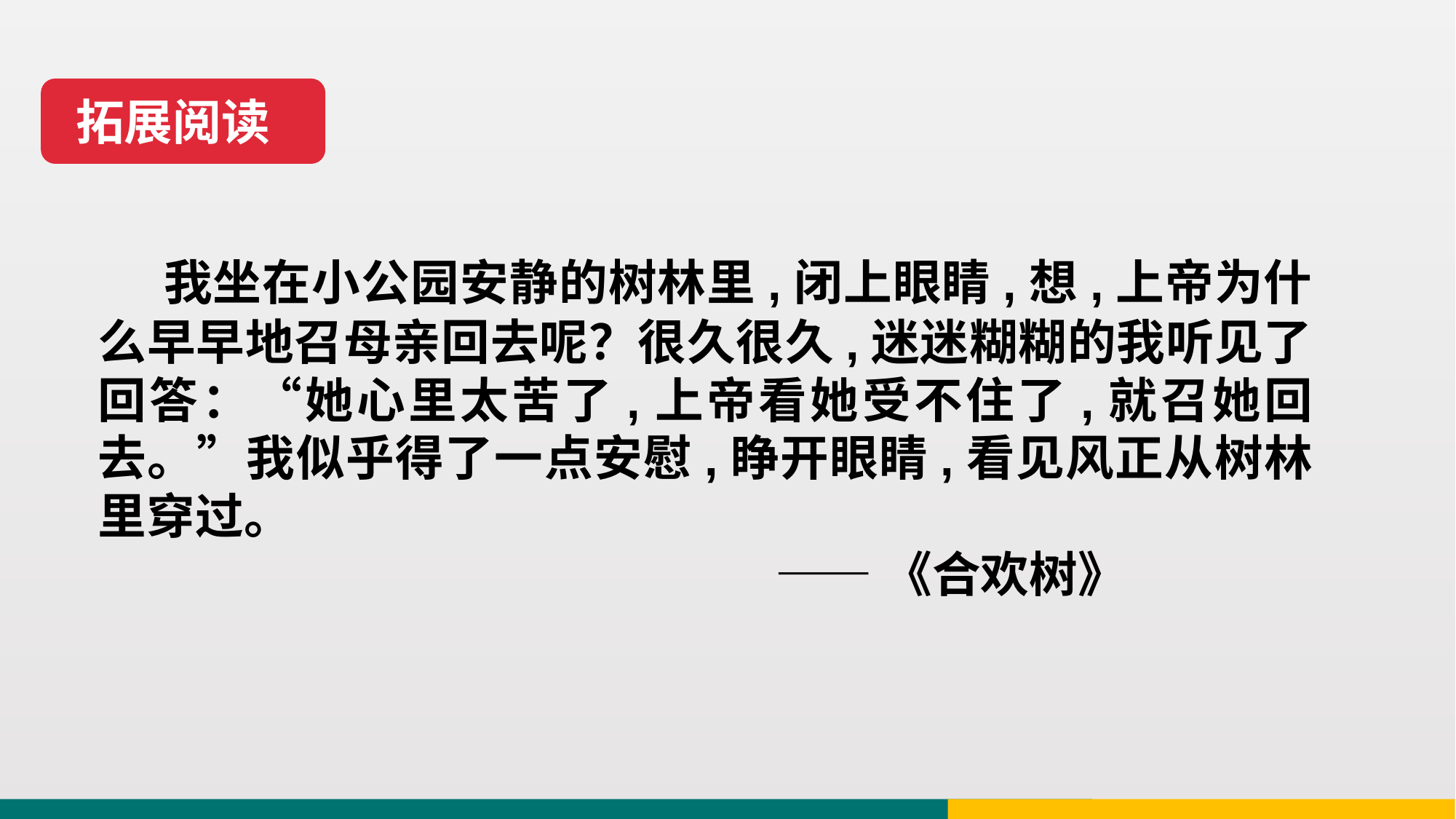

拓展阅读
    我坐在小公园安静的树林里,闭上眼睛,想,上帝为什么早早地召母亲回去呢？很久很久,迷迷糊糊的我听见了回答：“她心里太苦了,上帝看她受不住了,就召她回去。”我似乎得了一点安慰,睁开眼睛,看见风正从树林里穿过。
                                                             ——《合欢树》